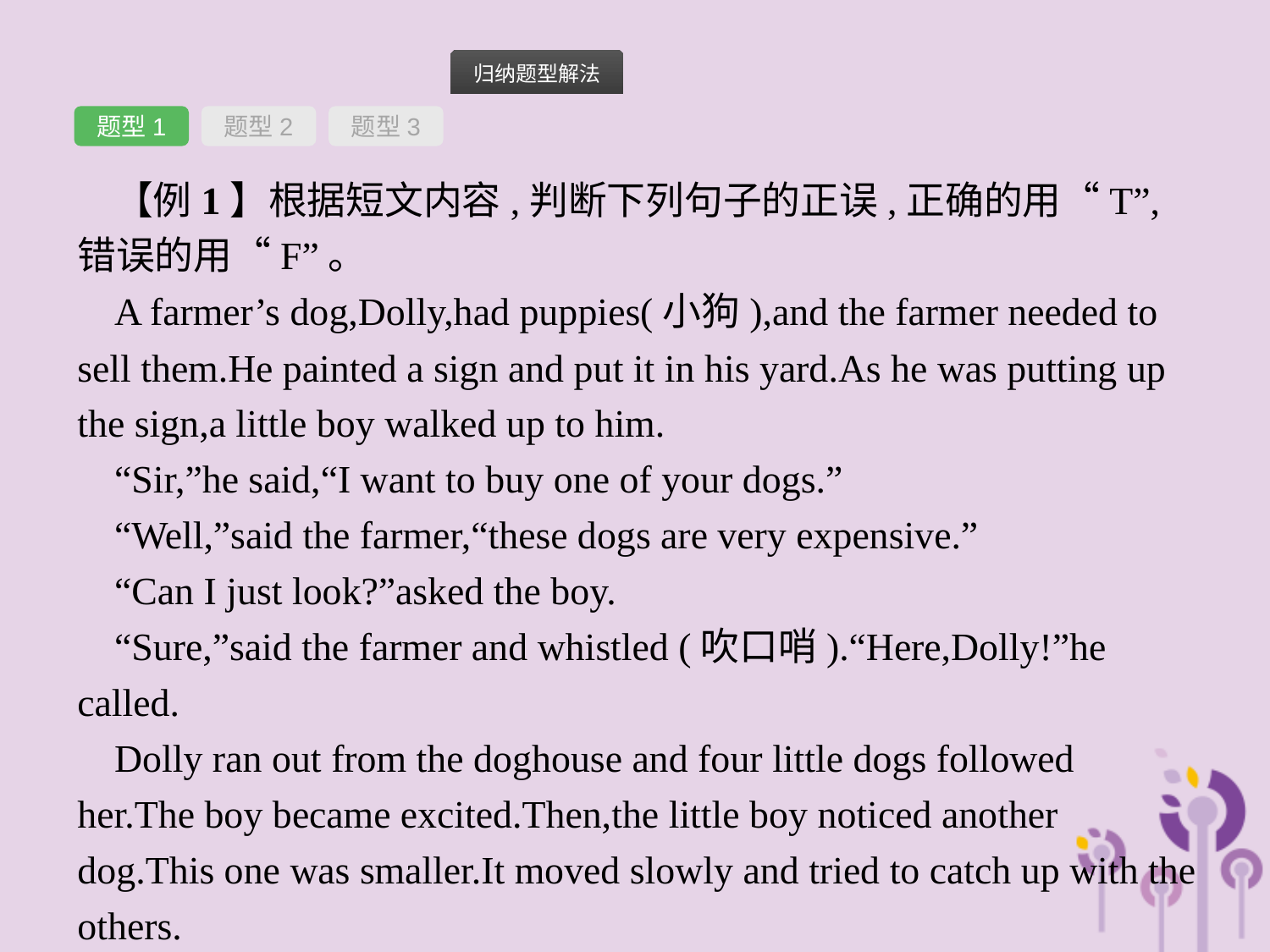

题型1
题型2
题型3
【例1】根据短文内容,判断下列句子的正误,正确的用“T”,错误的用“F”。
A farmer’s dog,Dolly,had puppies(小狗),and the farmer needed to sell them.He painted a sign and put it in his yard.As he was putting up the sign,a little boy walked up to him.
“Sir,”he said,“I want to buy one of your dogs.”
“Well,”said the farmer,“these dogs are very expensive.”
“Can I just look?”asked the boy.
“Sure,”said the farmer and whistled (吹口哨).“Here,Dolly!”he called.
Dolly ran out from the doghouse and four little dogs followed her.The boy became excited.Then,the little boy noticed another dog.This one was smaller.It moved slowly and tried to catch up with the others.